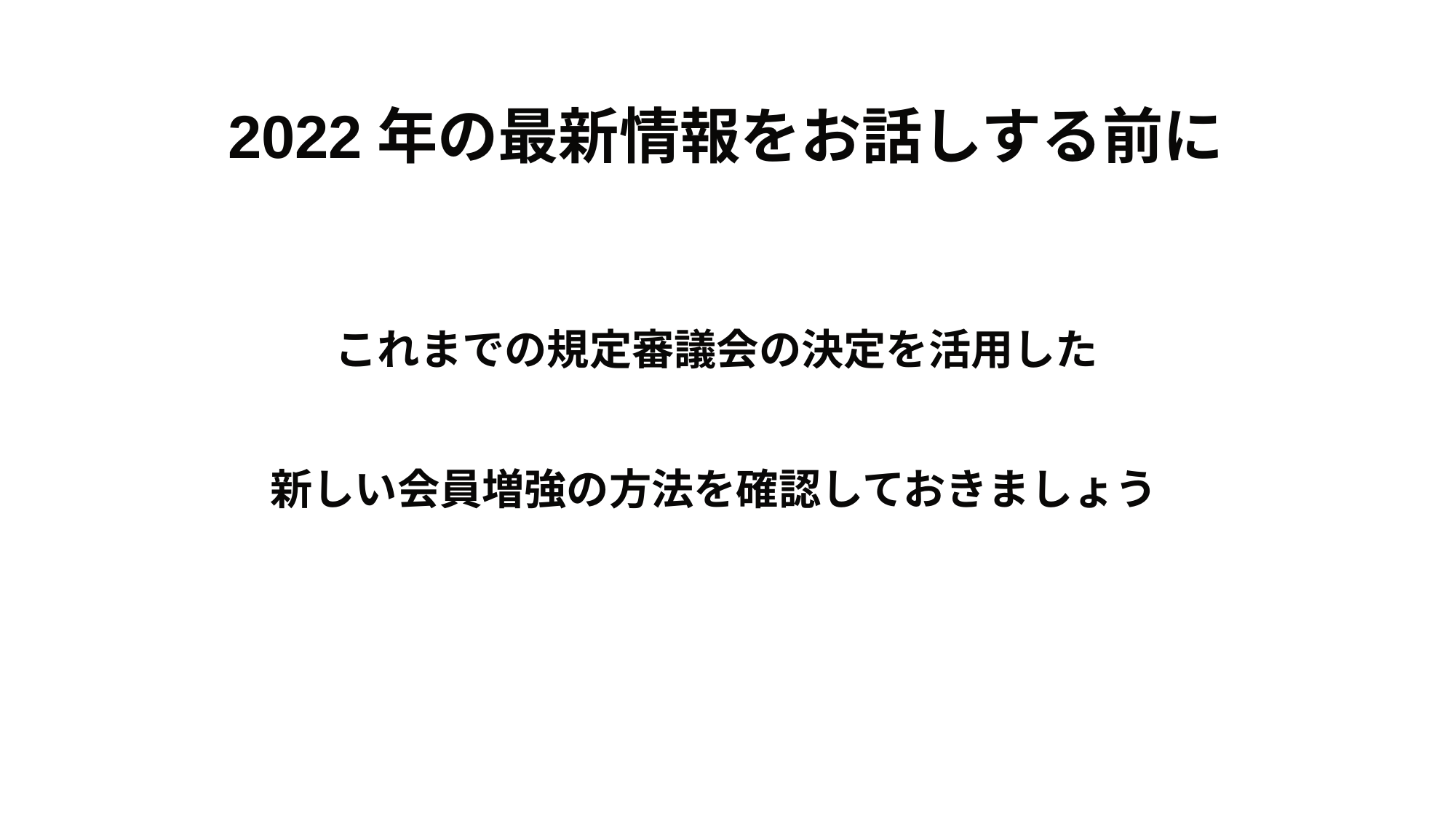

2022年の最新情報をお話しする前に
これまでの規定審議会の決定を活用した
新しい会員増強の方法を確認しておきましょう